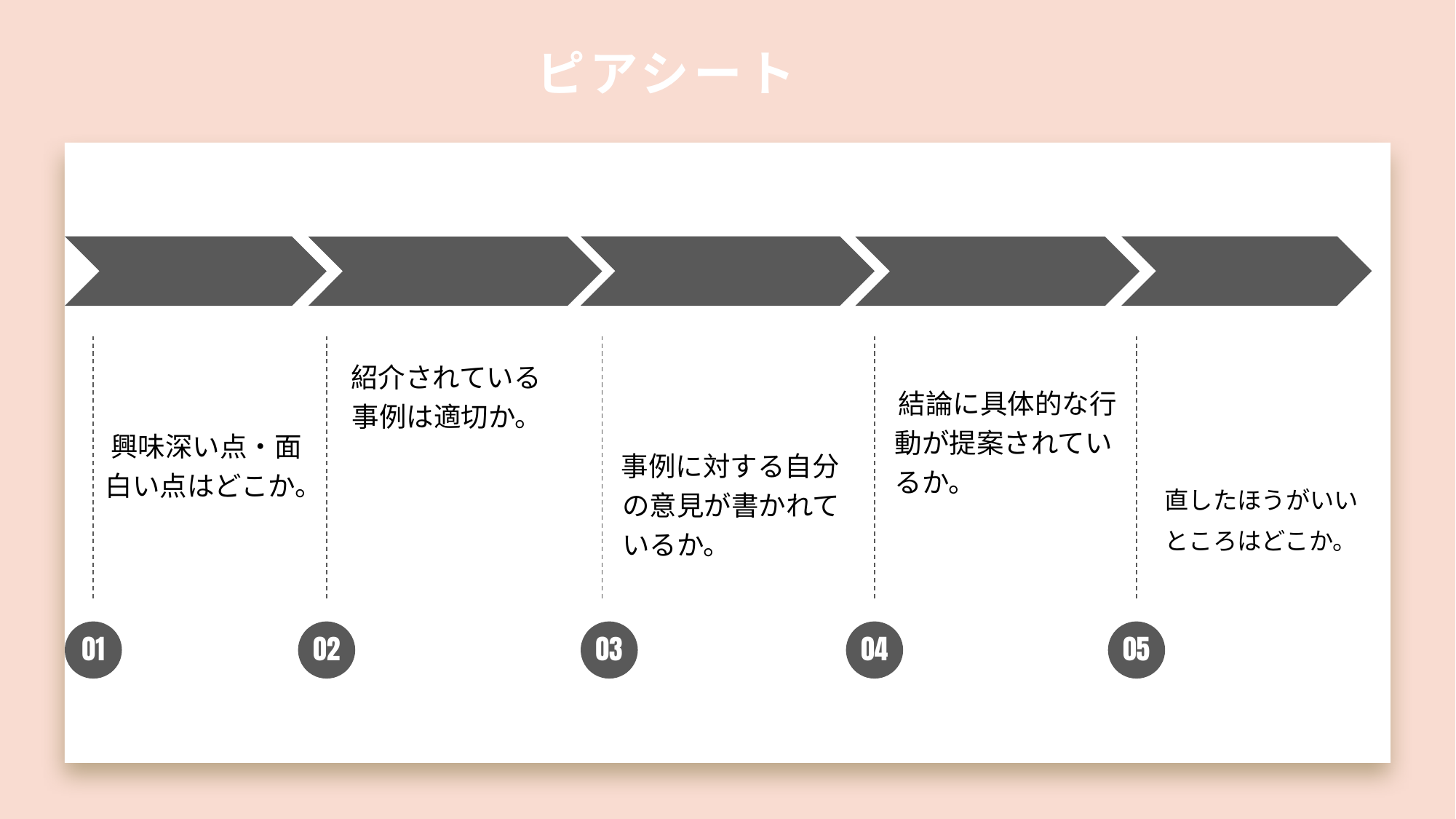

# ピアシート
④内容について情報提供できることはないか

　紹介されている
   事例は適切か。
 　結論に具体的な行動が提案されているか。
　興味深い点・面
  白い点はどこか。
　事例に対する自分
   の意見が書かれて
   いるか。
 直したほうがいい
 ところはどこか。
02
03
04
05
01